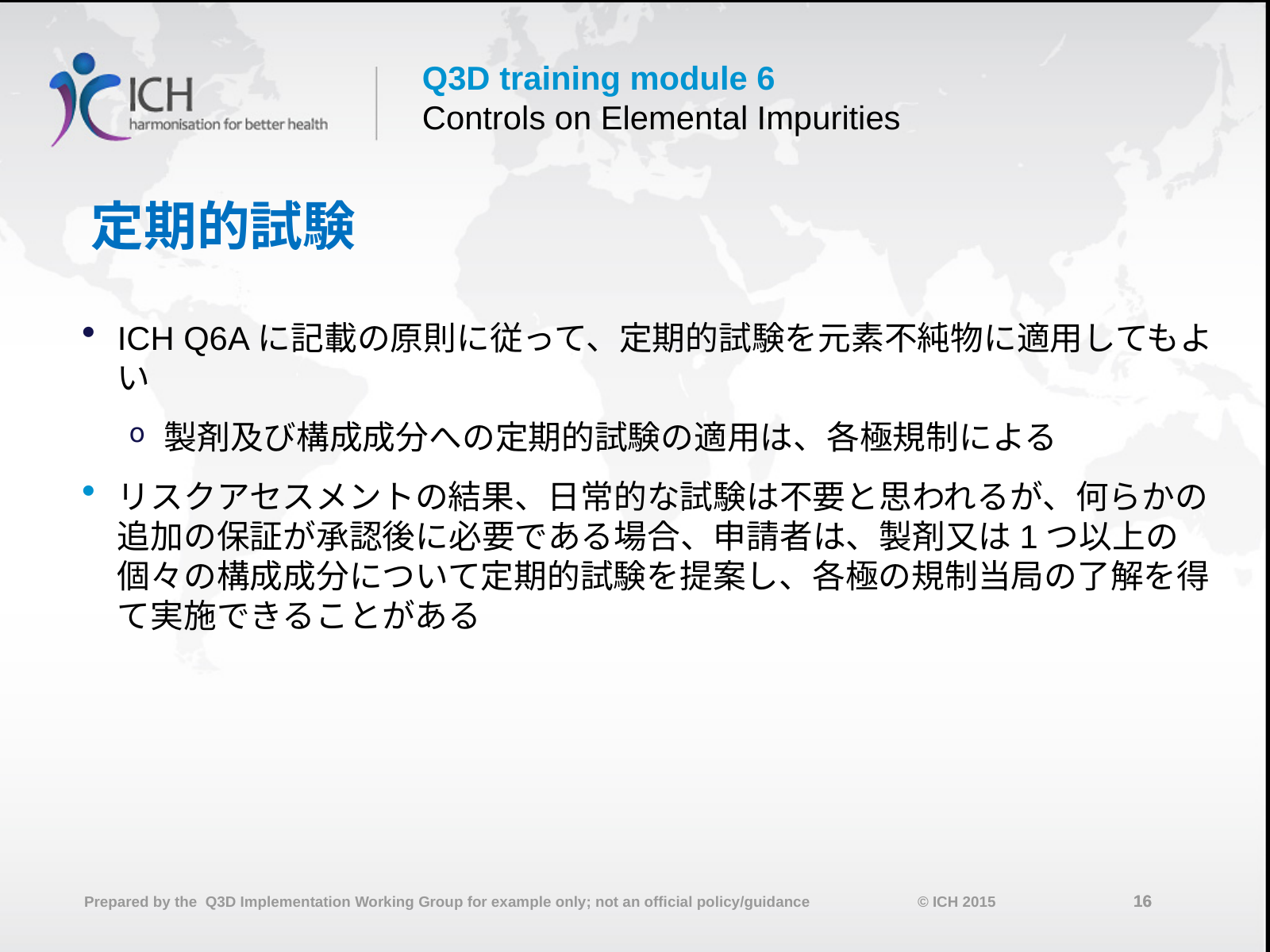

# 定期的試験
ICH Q6Aに記載の原則に従って、定期的試験を元素不純物に適用してもよい
製剤及び構成成分への定期的試験の適用は、各極規制による
リスクアセスメントの結果、日常的な試験は不要と思われるが、何らかの追加の保証が承認後に必要である場合、申請者は、製剤又は1つ以上の個々の構成成分について定期的試験を提案し、各極の規制当局の了解を得て実施できることがある